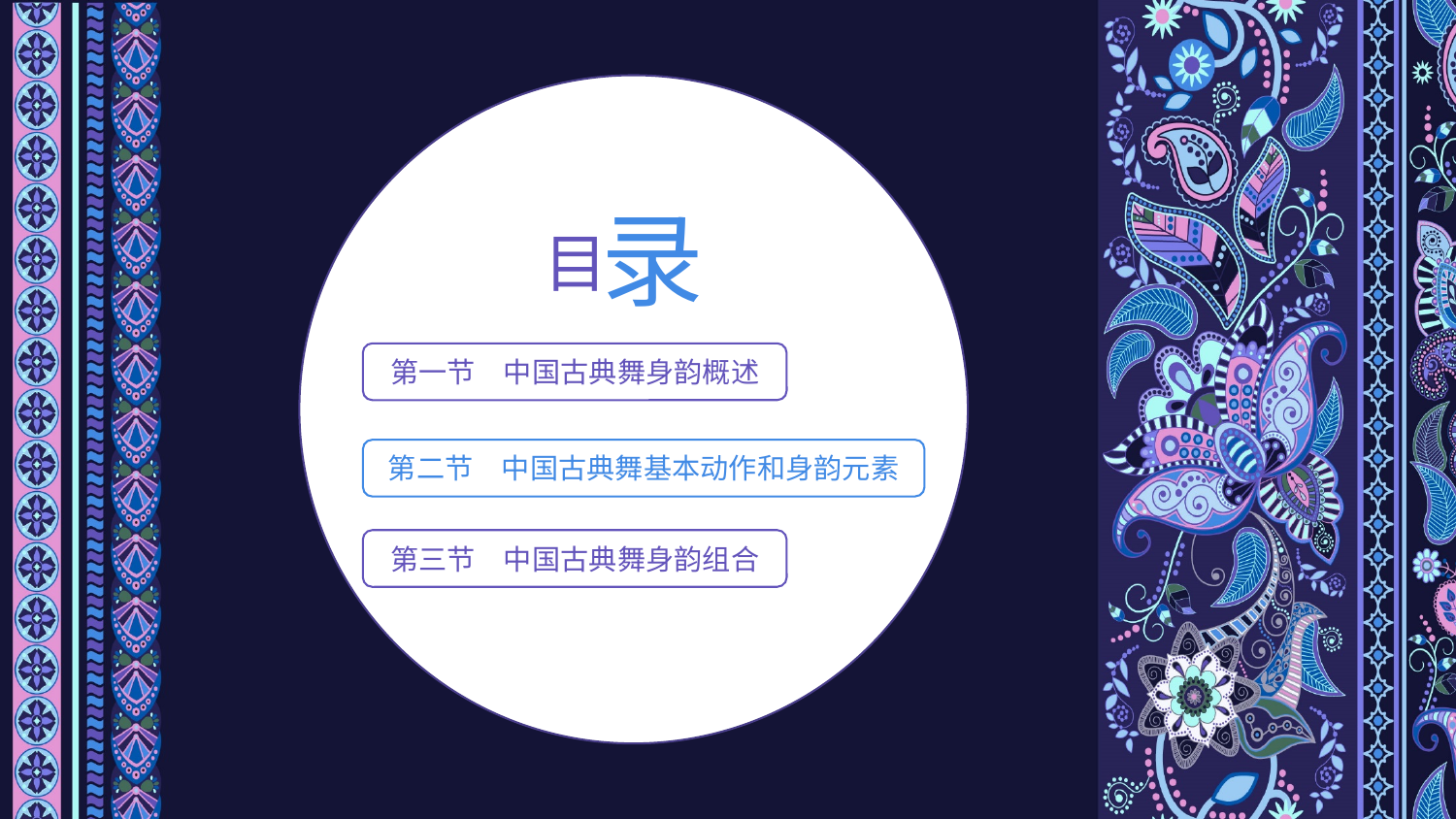

录
目
第一节　中国古典舞身韵概述
第二节　中国古典舞基本动作和身韵元素
第三节　中国古典舞身韵组合